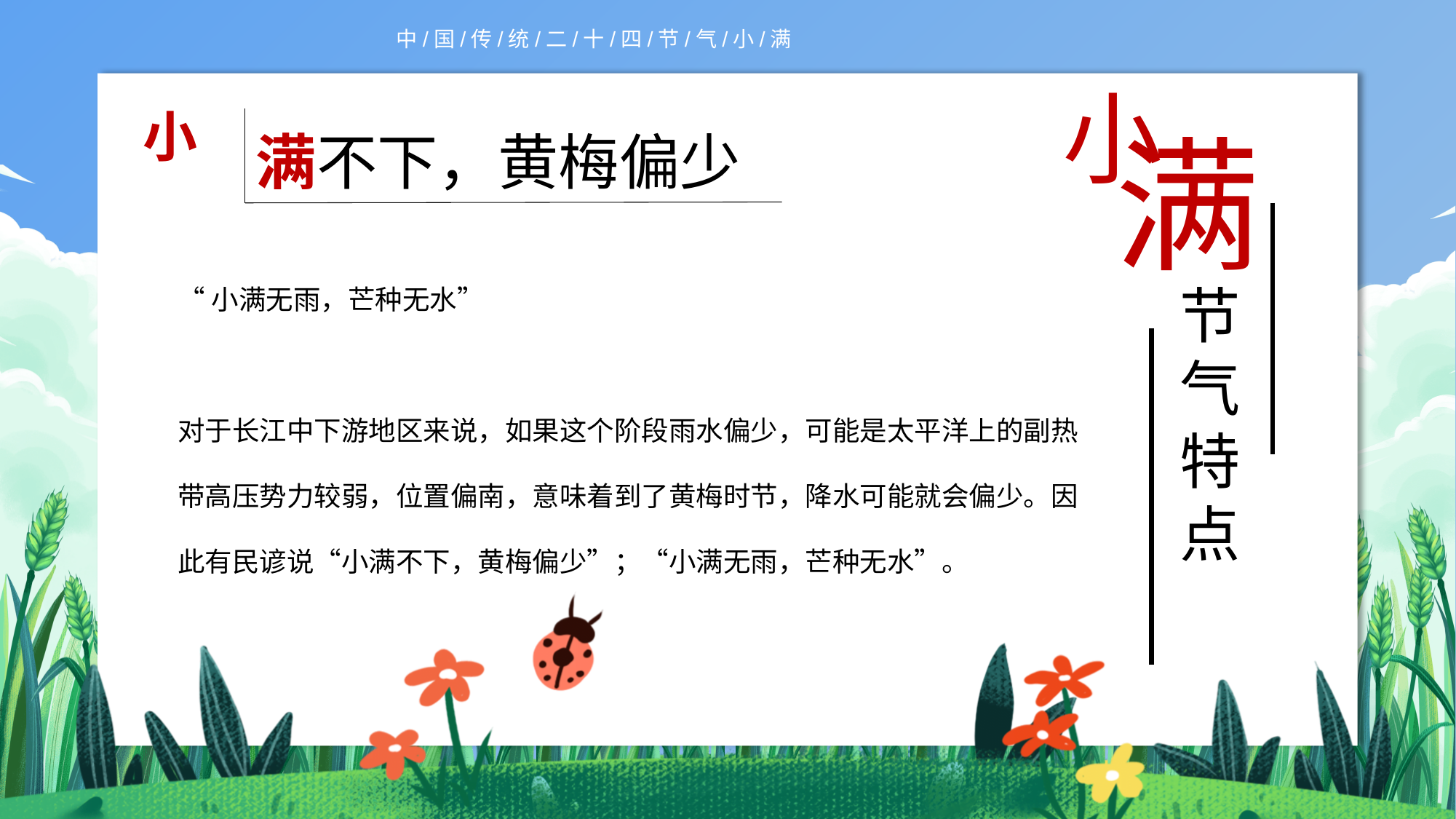

小
小
满
满不下，黄梅偏少
“小满无雨，芒种无水”

对于长江中下游地区来说，如果这个阶段雨水偏少，可能是太平洋上的副热带高压势力较弱，位置偏南，意味着到了黄梅时节，降水可能就会偏少。因此有民谚说“小满不下，黄梅偏少”；“小满无雨，芒种无水”。
节气特点